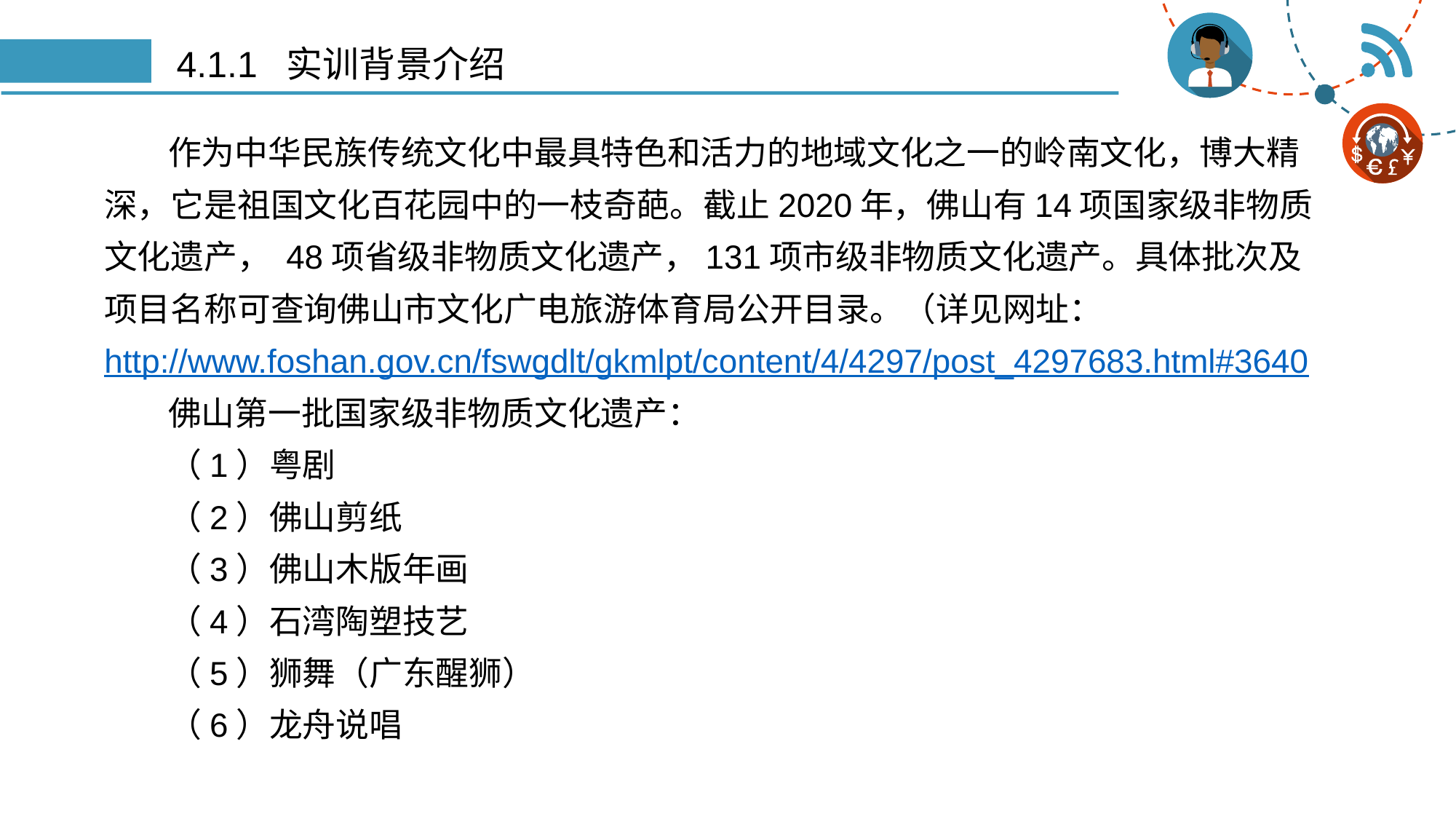

# 4.1.1  实训背景介绍
作为中华民族传统文化中最具特色和活力的地域文化之一的岭南文化，博大精深，它是祖国文化百花园中的一枝奇葩。截止2020年，佛山有14项国家级非物质文化遗产， 48项省级非物质文化遗产，131项市级非物质文化遗产。具体批次及项目名称可查询佛山市文化广电旅游体育局公开目录。（详见网址：http://www.foshan.gov.cn/fswgdlt/gkmlpt/content/4/4297/post_4297683.html#3640
佛山第一批国家级非物质文化遗产：
（1）粤剧
（2）佛山剪纸
（3）佛山木版年画
（4）石湾陶塑技艺
（5）狮舞（广东醒狮）
（6）龙舟说唱